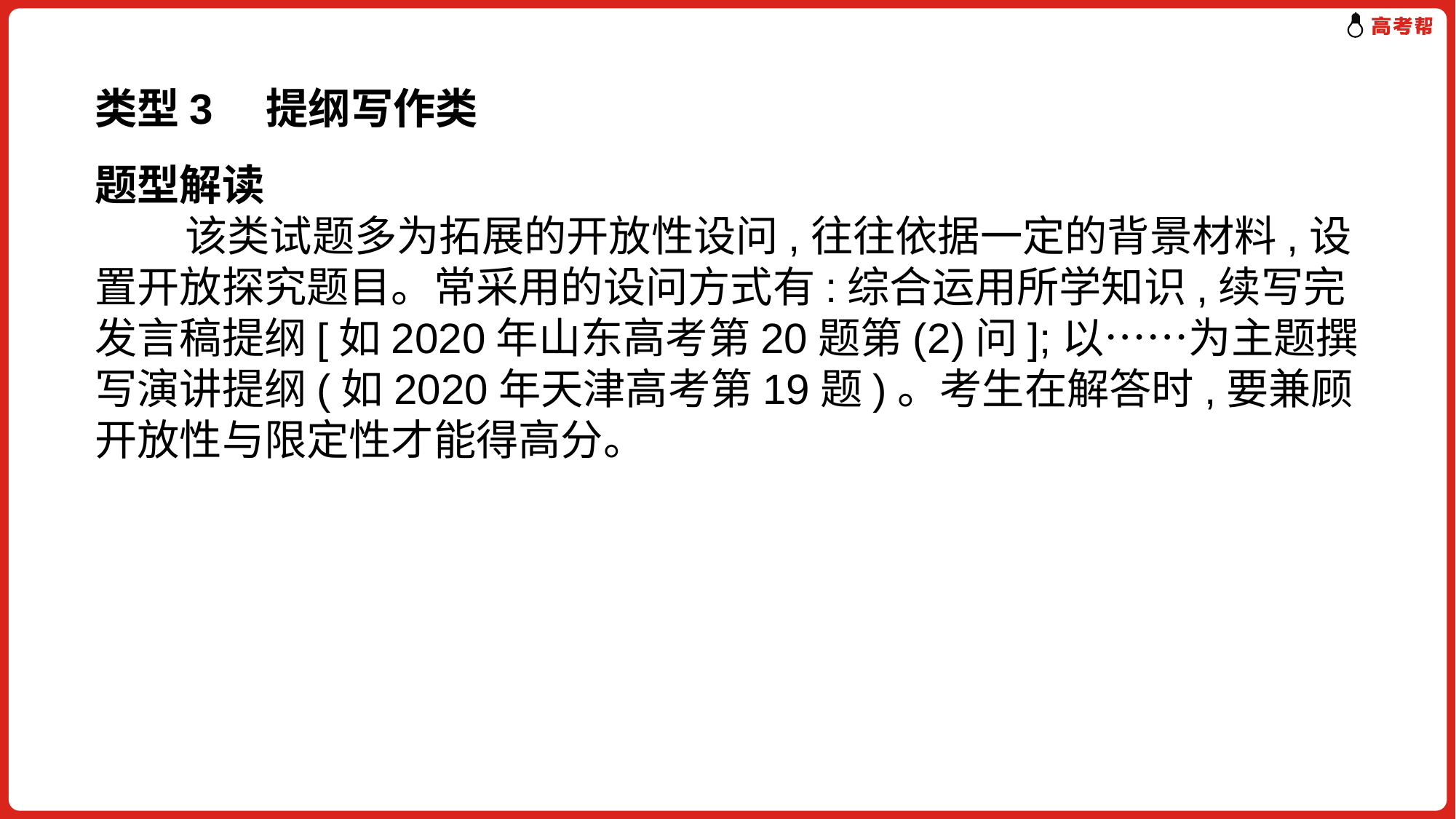

类型3　提纲写作类
题型解读
    　该类试题多为拓展的开放性设问,往往依据一定的背景材料,设置开放探究题目。常采用的设问方式有:综合运用所学知识,续写完发言稿提纲[如2020年山东高考第20题第(2)问];以……为主题撰写演讲提纲(如2020年天津高考第19题)。考生在解答时,要兼顾开放性与限定性才能得高分。